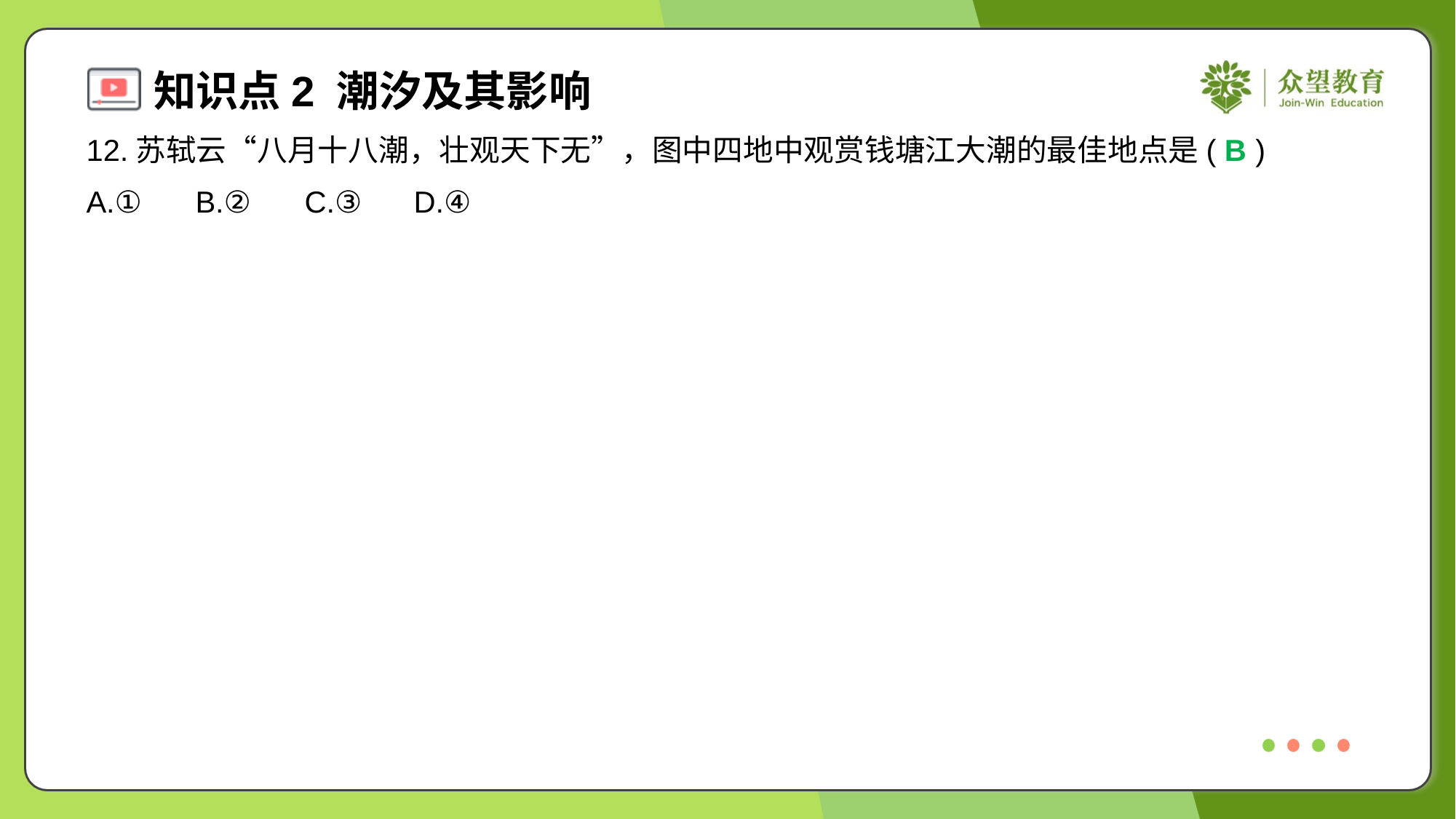

12.苏轼云“八月十八潮，壮观天下无”，图中四地中观赏钱塘江大潮的最佳地点是(     )
B
A.①	B.②	C.③	D.④